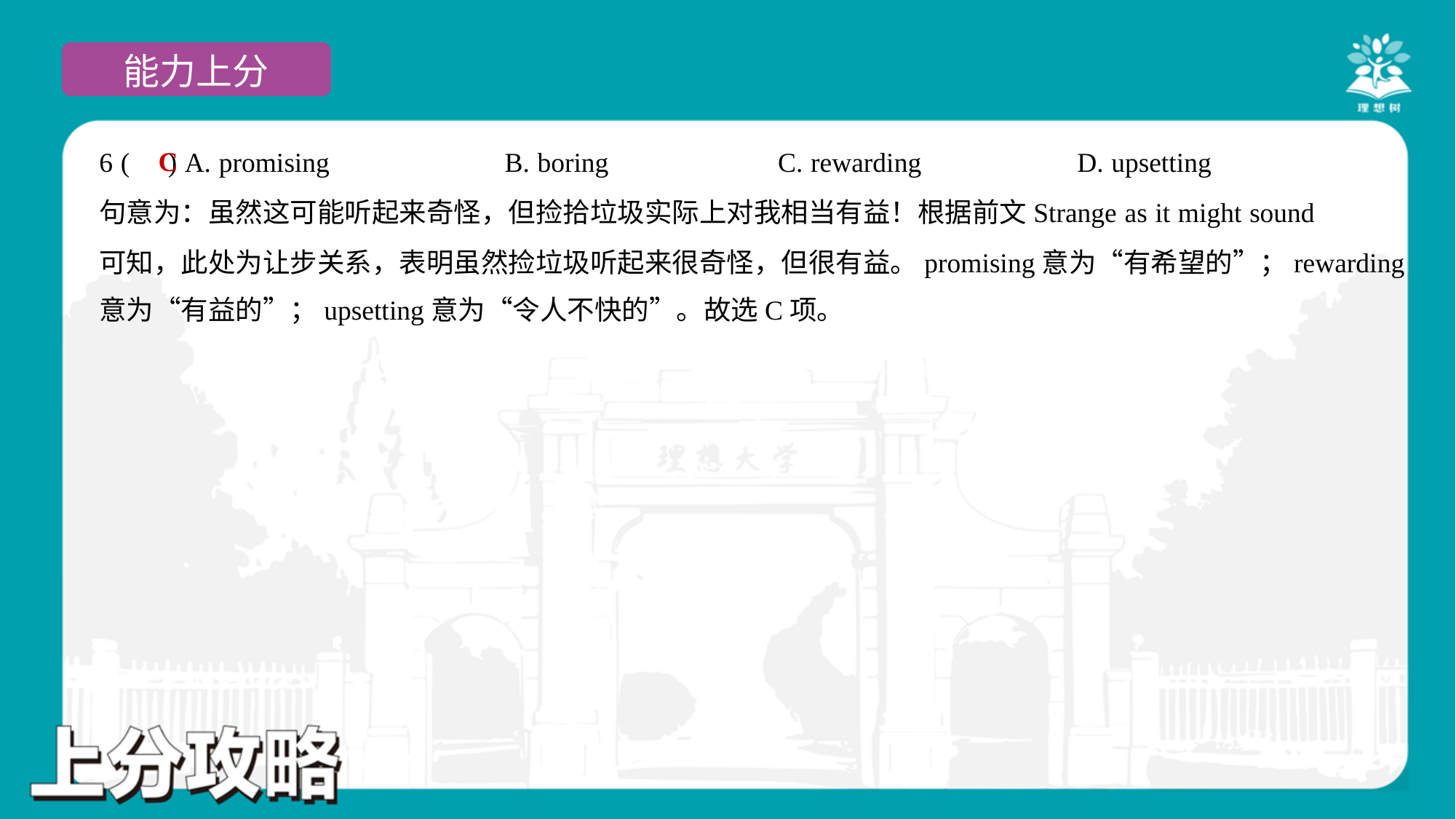

C
6 (     ) A. promising	B. boring	C. rewarding	D. upsetting
句意为：虽然这可能听起来奇怪，但捡拾垃圾实际上对我相当有益！根据前文Strange as it might sound
可知，此处为让步关系，表明虽然捡垃圾听起来很奇怪，但很有益。promising意为“有希望的”；rewarding
意为“有益的”；upsetting意为“令人不快的”。故选C项。